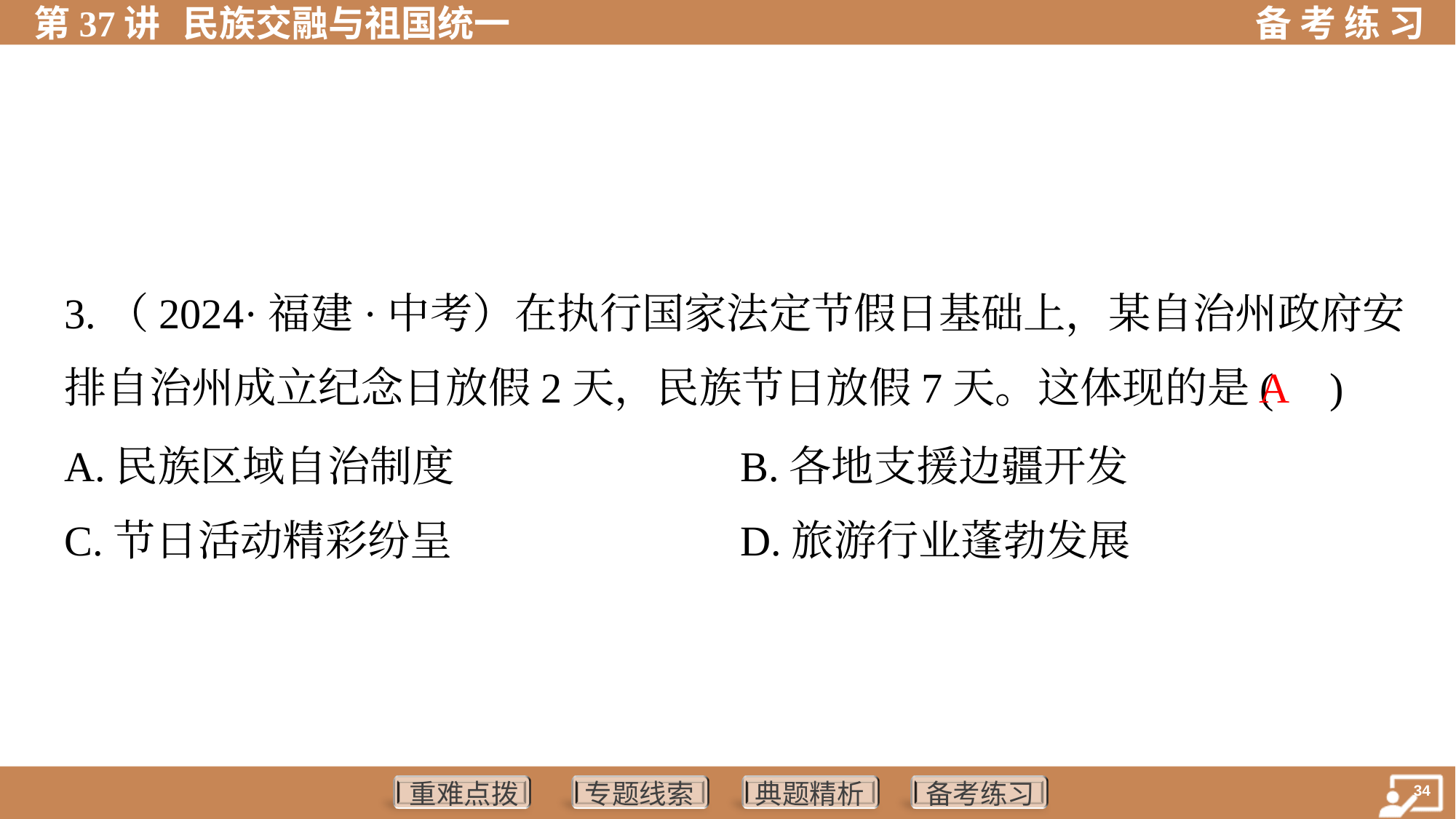

3.（2024·福建·中考）在执行国家法定节假日基础上，某自治州政府安
排自治州成立纪念日放假2天，民族节日放假7天。这体现的是(     )
A
A.民族区域自治制度	B.各地支援边疆开发
C.节日活动精彩纷呈	D.旅游行业蓬勃发展